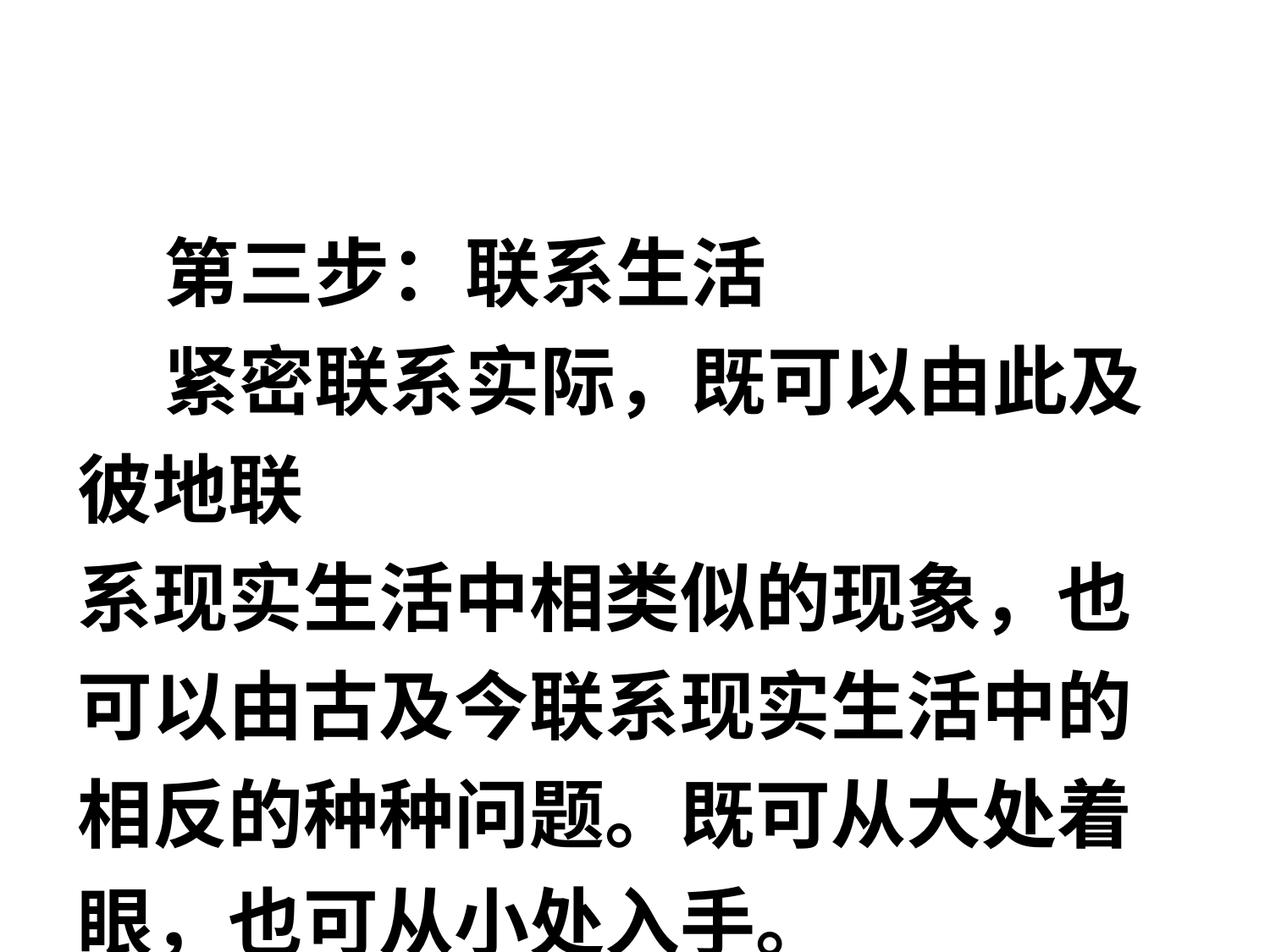

第三步：联系生活
    紧密联系实际，既可以由此及彼地联
系现实生活中相类似的现象，也可以由古及今联系现实生活中的相反的种种问题。既可从大处着眼，也可从小处入手。